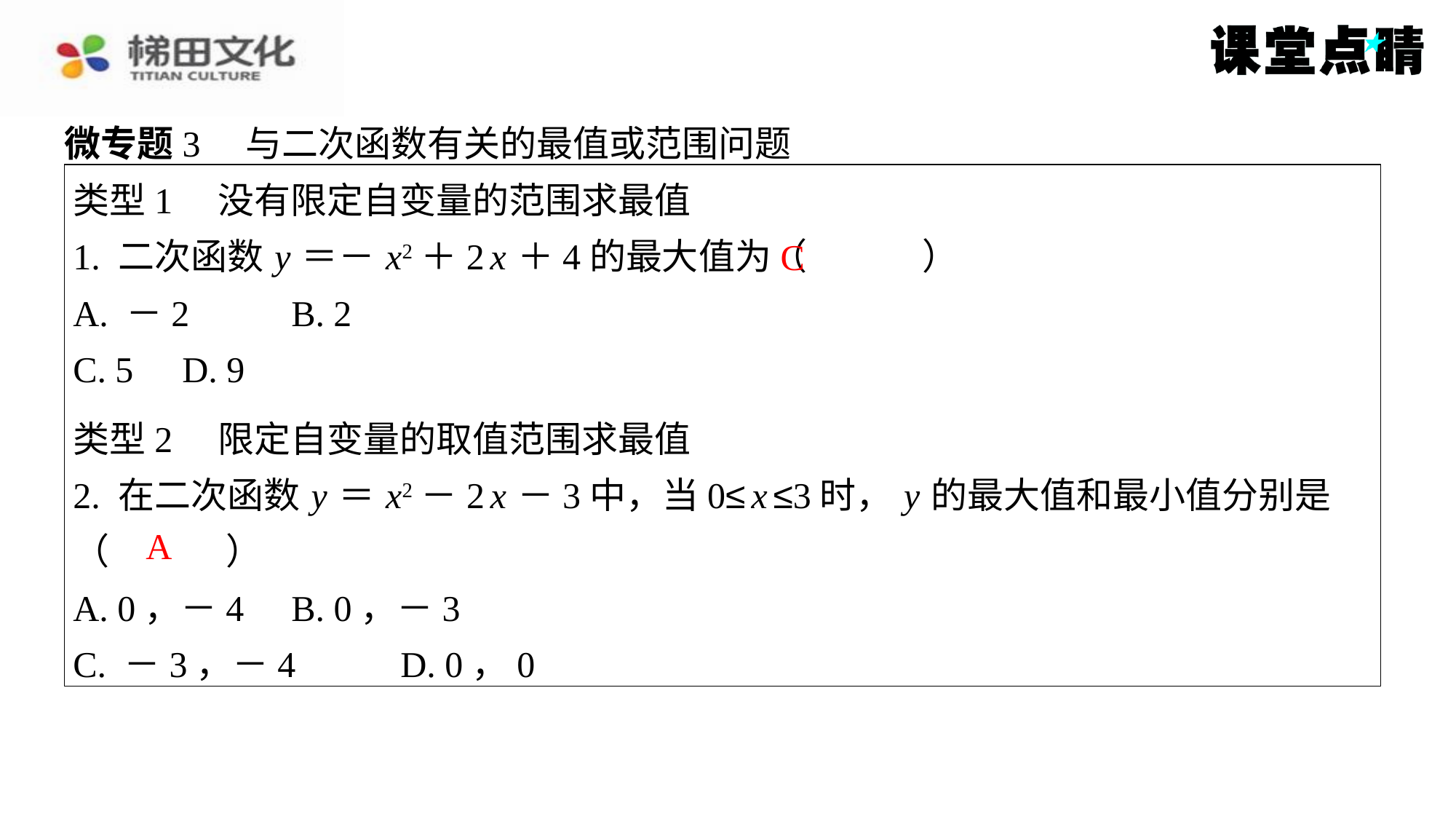

微专题3　与二次函数有关的最值或范围问题
类型1　没有限定自变量的范围求最值
1. 二次函数 y ＝－ x2＋2 x ＋4的最大值为（　C　）
A. －2	B. 2
C. 5	D. 9

C
类型2　限定自变量的取值范围求最值
2. 在二次函数 y ＝ x2－2 x －3中，当0≤ x ≤3时， y 的最大值和最小值分别是
（　A　）
A. 0，－4	B. 0，－3
C. －3，－4	D. 0，0
A